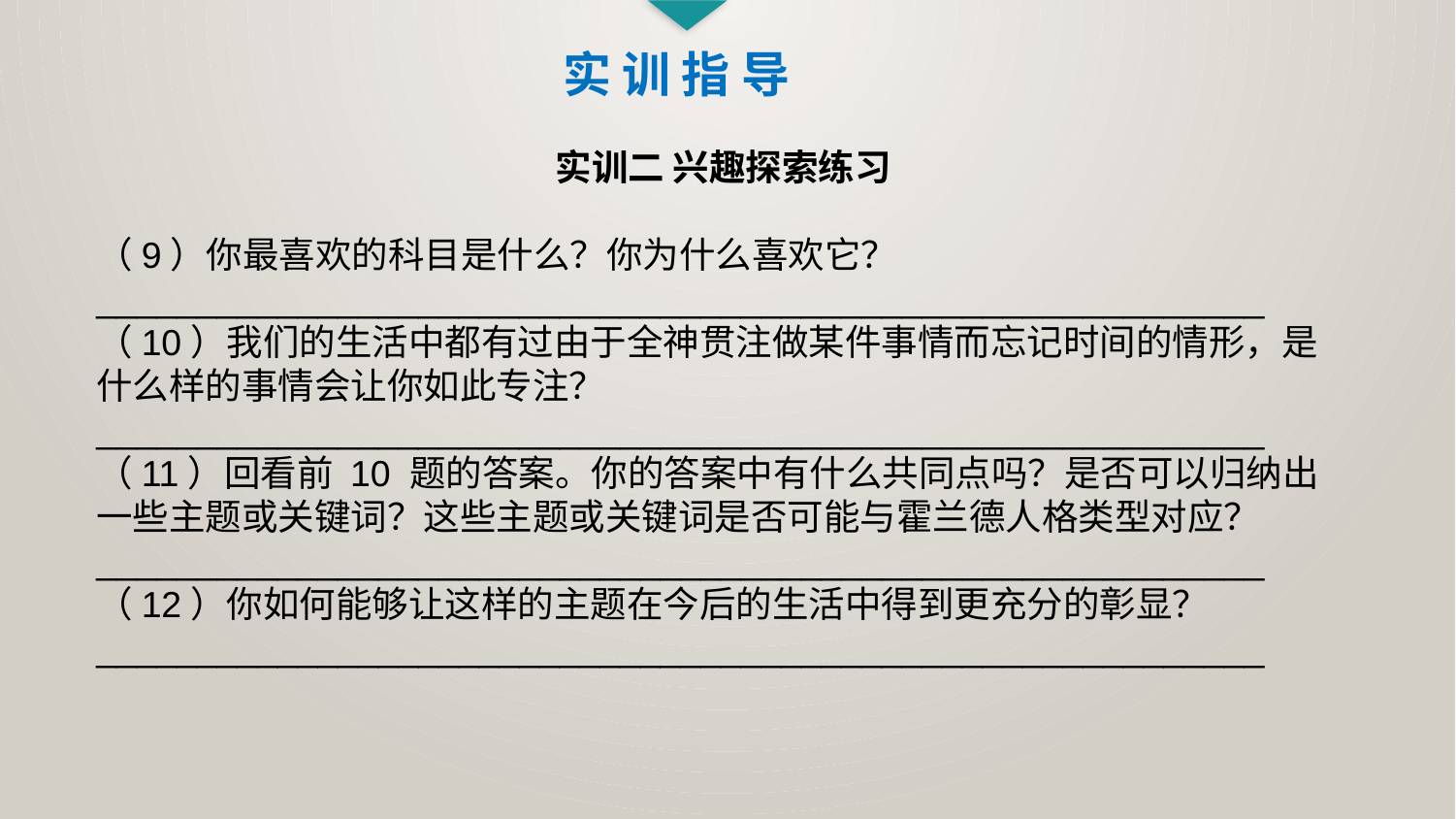

实 训 指 导
实训二 兴趣探索练习

（9）你最喜欢的科目是什么？你为什么喜欢它？
__________________________________________________________
（10）我们的生活中都有过由于全神贯注做某件事情而忘记时间的情形，是什么样的事情会让你如此专注？
__________________________________________________________
（11）回看前 10 题的答案。你的答案中有什么共同点吗？是否可以归纳出一些主题或关键词？这些主题或关键词是否可能与霍兰德人格类型对应？
__________________________________________________________
（12）你如何能够让这样的主题在今后的生活中得到更充分的彰显？
__________________________________________________________
90